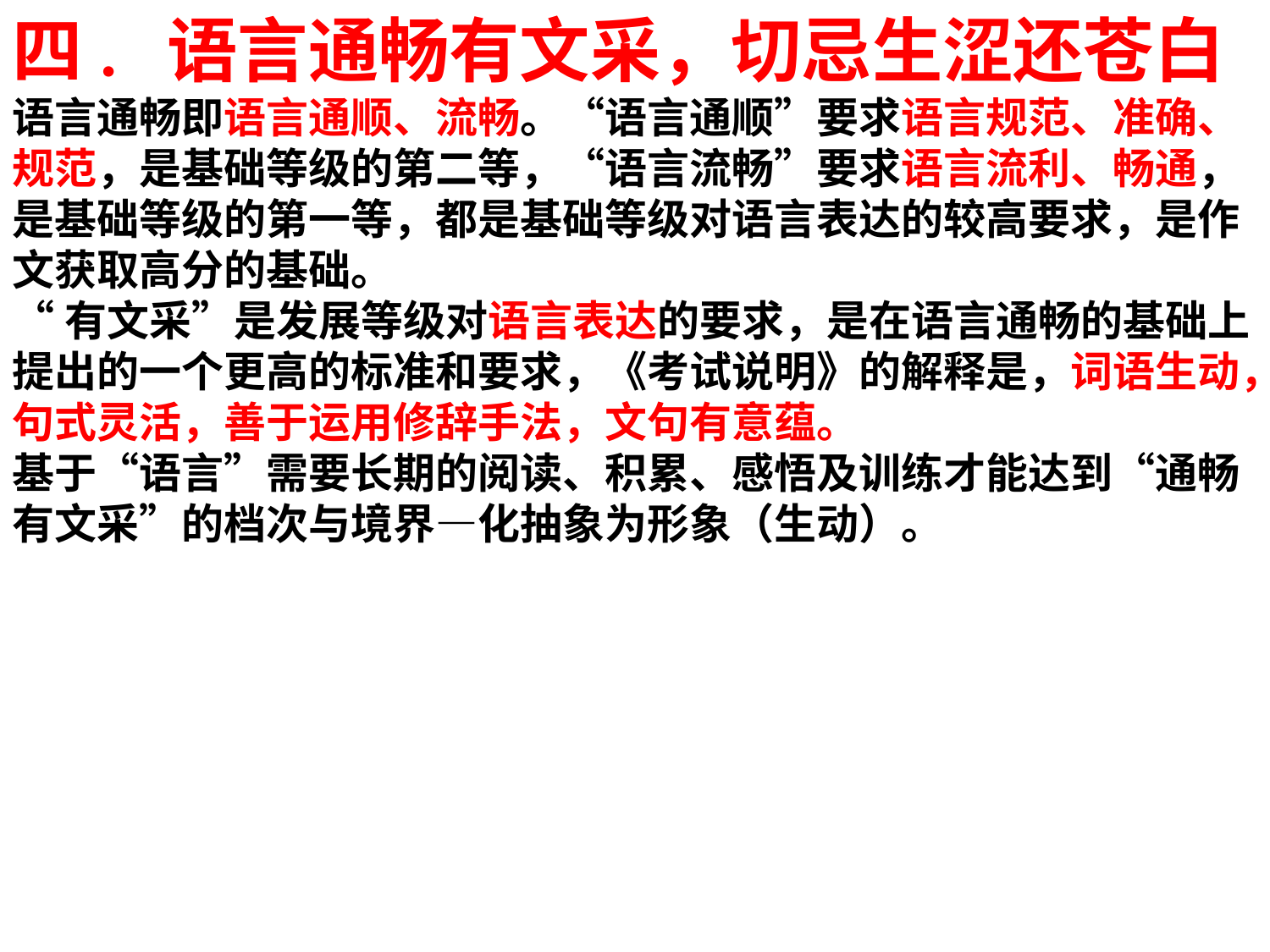

四.  语言通畅有文采，切忌生涩还苍白
语言通畅即语言通顺、流畅。“语言通顺”要求语言规范、准确、规范，是基础等级的第二等，“语言流畅”要求语言流利、畅通，是基础等级的第一等，都是基础等级对语言表达的较高要求，是作文获取高分的基础。
“有文采”是发展等级对语言表达的要求，是在语言通畅的基础上提出的一个更高的标准和要求，《考试说明》的解释是，词语生动，句式灵活，善于运用修辞手法，文句有意蕴。
基于“语言”需要长期的阅读、积累、感悟及训练才能达到“通畅有文采”的档次与境界—化抽象为形象（生动）。